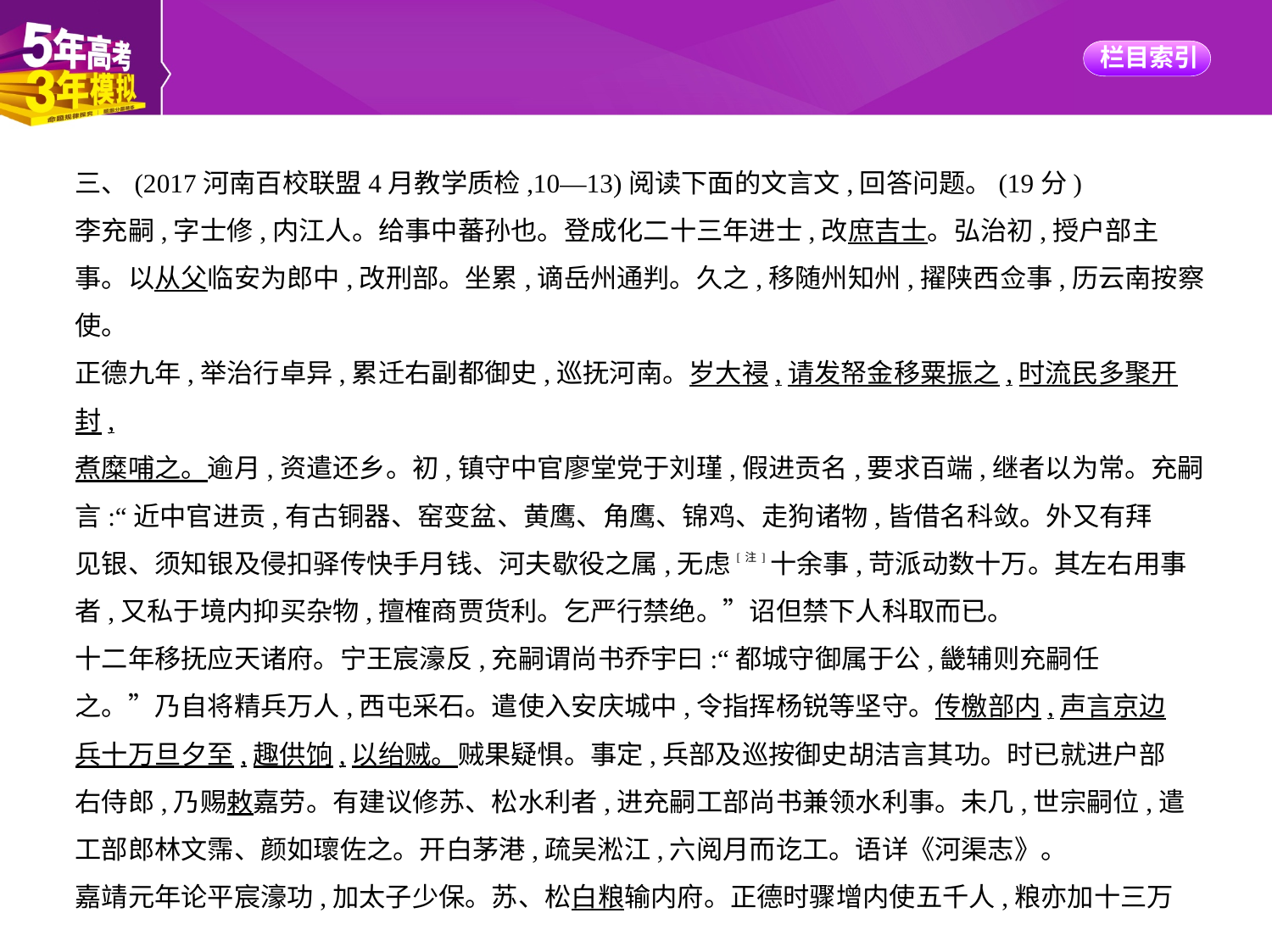

三、(2017河南百校联盟4月教学质检,10—13)阅读下面的文言文,回答问题。(19分)
李充嗣,字士修,内江人。给事中蕃孙也。登成化二十三年进士,改庶吉士。弘治初,授户部主
事。以从父临安为郎中,改刑部。坐累,谪岳州通判。久之,移随州知州,擢陕西佥事,历云南按察
使。
正德九年,举治行卓异,累迁右副都御史,巡抚河南。岁大祲,请发帑金移粟振之,时流民多聚开封,
煮糜哺之。逾月,资遣还乡。初,镇守中官廖堂党于刘瑾,假进贡名,要求百端,继者以为常。充嗣
言:“近中官进贡,有古铜器、窑变盆、黄鹰、角鹰、锦鸡、走狗诸物,皆借名科敛。外又有拜
见银、须知银及侵扣驿传快手月钱、河夫歇役之属,无虑[注]十余事,苛派动数十万。其左右用事
者,又私于境内抑买杂物,擅榷商贾货利。乞严行禁绝。”诏但禁下人科取而已。
十二年移抚应天诸府。宁王宸濠反,充嗣谓尚书乔宇曰:“都城守御属于公,畿辅则充嗣任
之。”乃自将精兵万人,西屯采石。遣使入安庆城中,令指挥杨锐等坚守。传檄部内,声言京边
兵十万旦夕至,趣供饷,以绐贼。贼果疑惧。事定,兵部及巡按御史胡洁言其功。时已就进户部
右侍郎,乃赐敕嘉劳。有建议修苏、松水利者,进充嗣工部尚书兼领水利事。未几,世宗嗣位,遣
工部郎林文霈、颜如瓌佐之。开白茅港,疏吴淞江,六阅月而讫工。语详《河渠志》。
嘉靖元年论平宸濠功,加太子少保。苏、松白粮输内府。正德时骤增内使五千人,粮亦加十三万